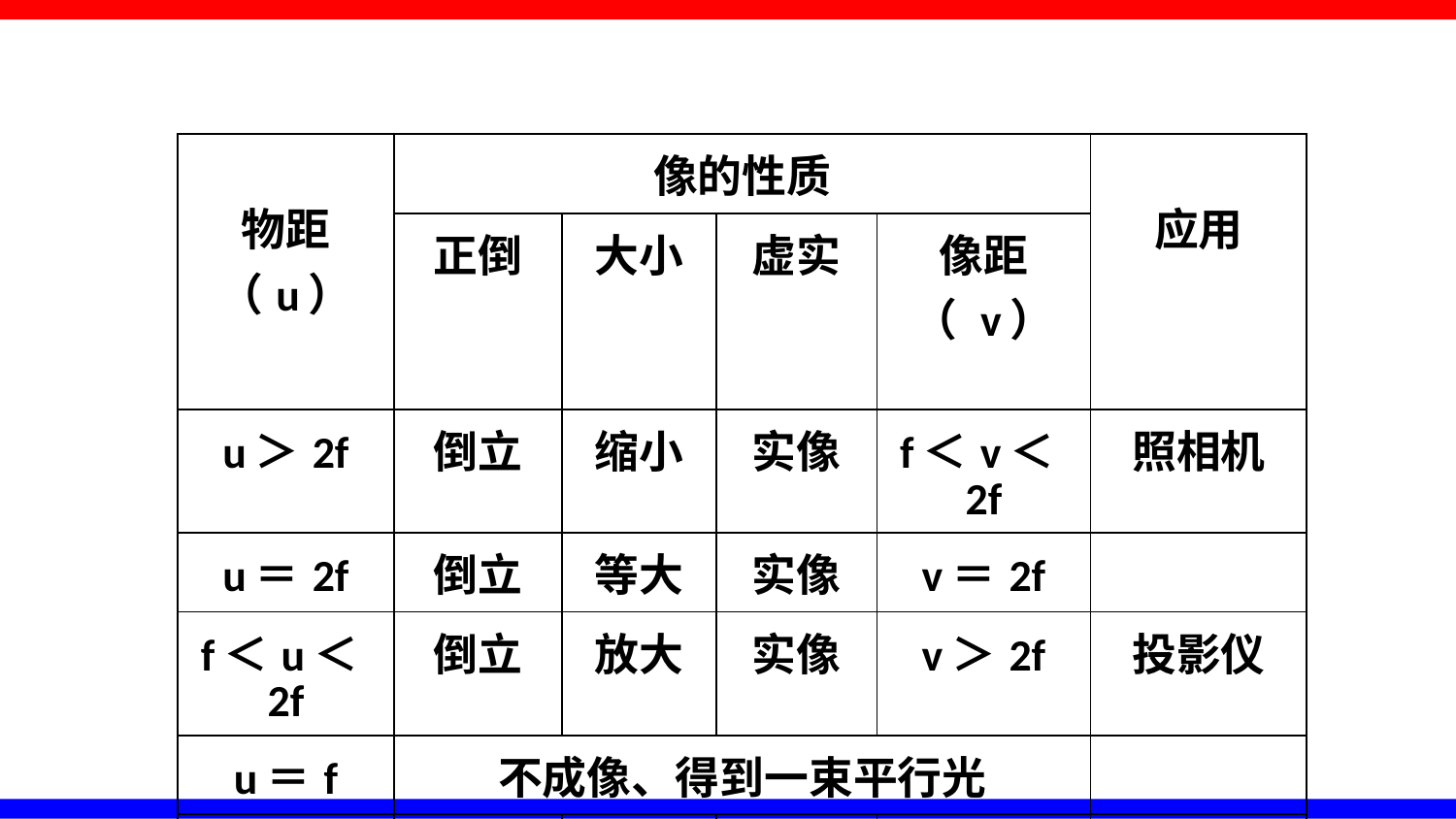

| 物距（u） | 像的性质 |  |  |  | 应用 |
| --- | --- | --- | --- | --- | --- |
|  | 正倒 | 大小 | 虚实 | 像距（ v） |  |
| u＞2f | 倒立 | 缩小 | 实像 | f＜v＜2f | 照相机 |
| u＝2f | 倒立 | 等大 | 实像 | v＝2f |  |
| f＜u＜2f | 倒立 | 放大 | 实像 | v＞2f | 投影仪 |
| u＝f | 不成像、得到一束平行光 |  |  |  |  |
| u＜f | 正立 | 放大 | 虚像 |  | 放大镜 |